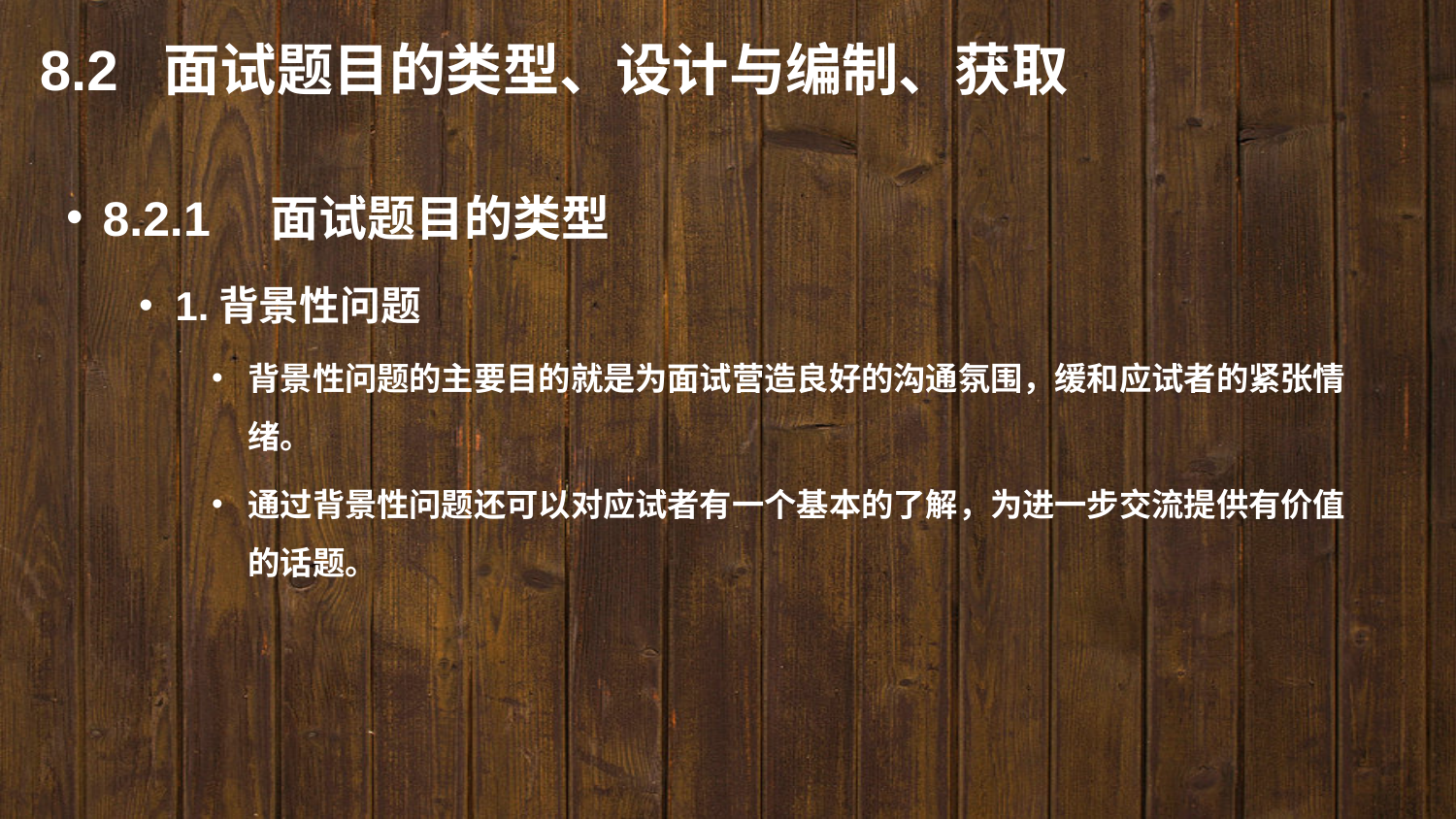

8.2  面试题目的类型、设计与编制、获取
8.2.1　面试题目的类型
1.背景性问题
背景性问题的主要目的就是为面试营造良好的沟通氛围，缓和应试者的紧张情绪。
通过背景性问题还可以对应试者有一个基本的了解，为进一步交流提供有价值的话题。